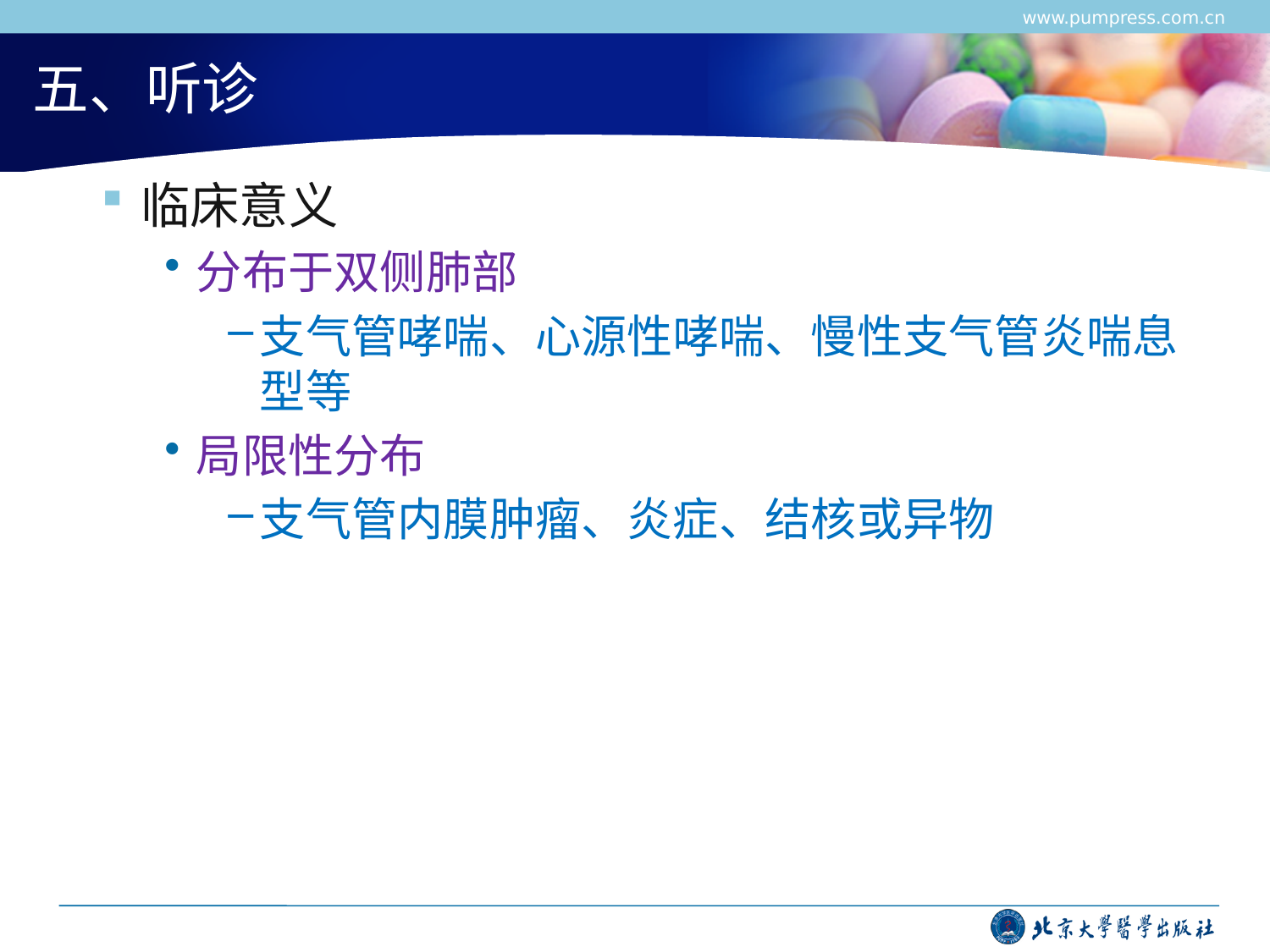

www.pumpress.com.cn
# 五、听诊
临床意义
分布于双侧肺部
支气管哮喘、心源性哮喘、慢性支气管炎喘息型等
局限性分布
支气管内膜肿瘤、炎症、结核或异物